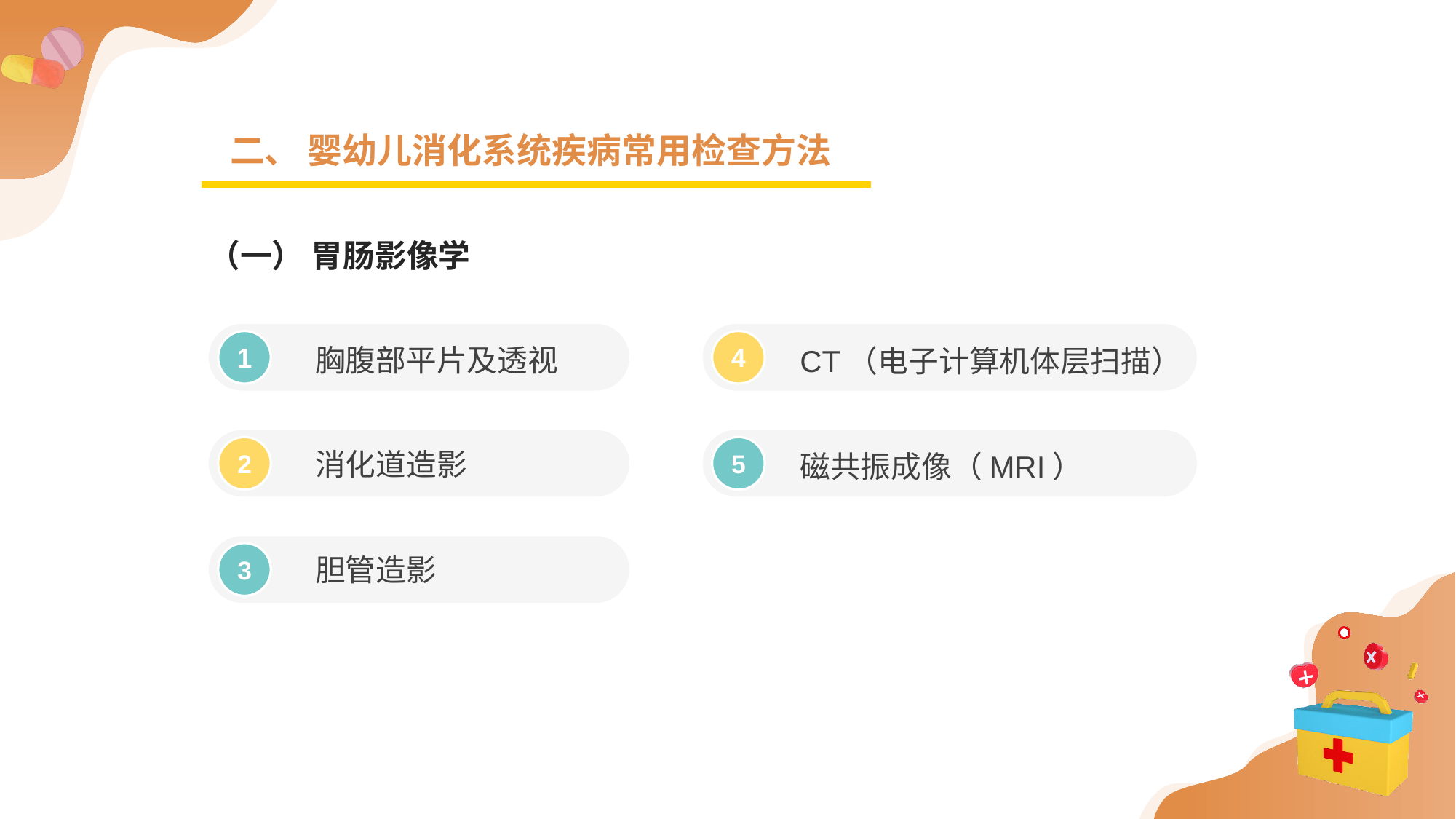

二、 婴幼儿消化系统疾病常用检查方法
（一） 胃肠影像学
胸腹部平片及透视
CT（电子计算机体层扫描）

1
4
消化道造影
磁共振成像（MRI）

2
5
胆管造影

3